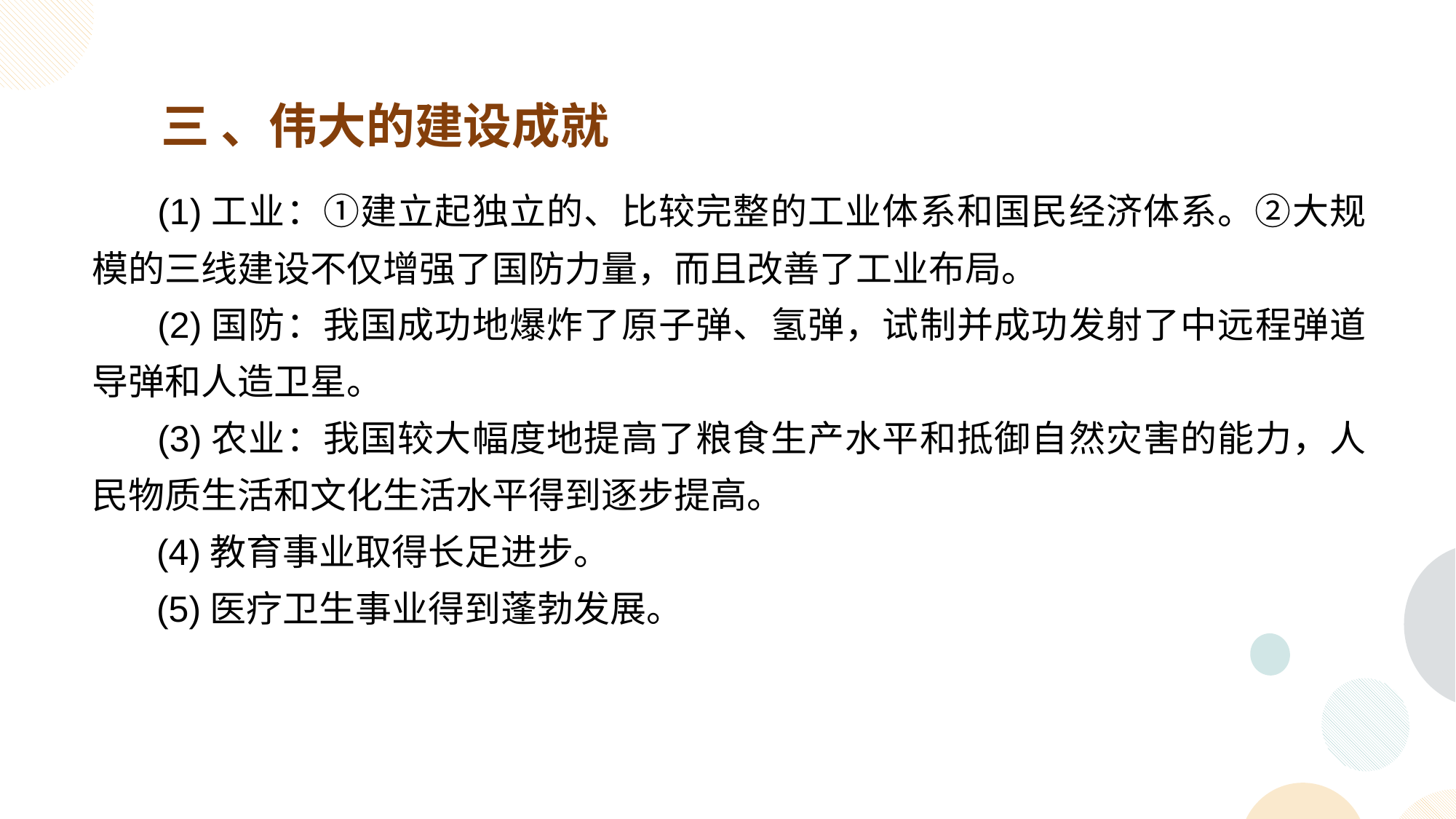

三 、伟大的建设成就
 (1)工业：①建立起独立的、比较完整的工业体系和国民经济体系。②大规模的三线建设不仅增强了国防力量，而且改善了工业布局。
 (2)国防：我国成功地爆炸了原子弹、氢弹，试制并成功发射了中远程弹道导弹和人造卫星。
 (3)农业：我国较大幅度地提高了粮食生产水平和抵御自然灾害的能力，人民物质生活和文化生活水平得到逐步提高。
 (4)教育事业取得长足进步。
 (5)医疗卫生事业得到蓬勃发展。